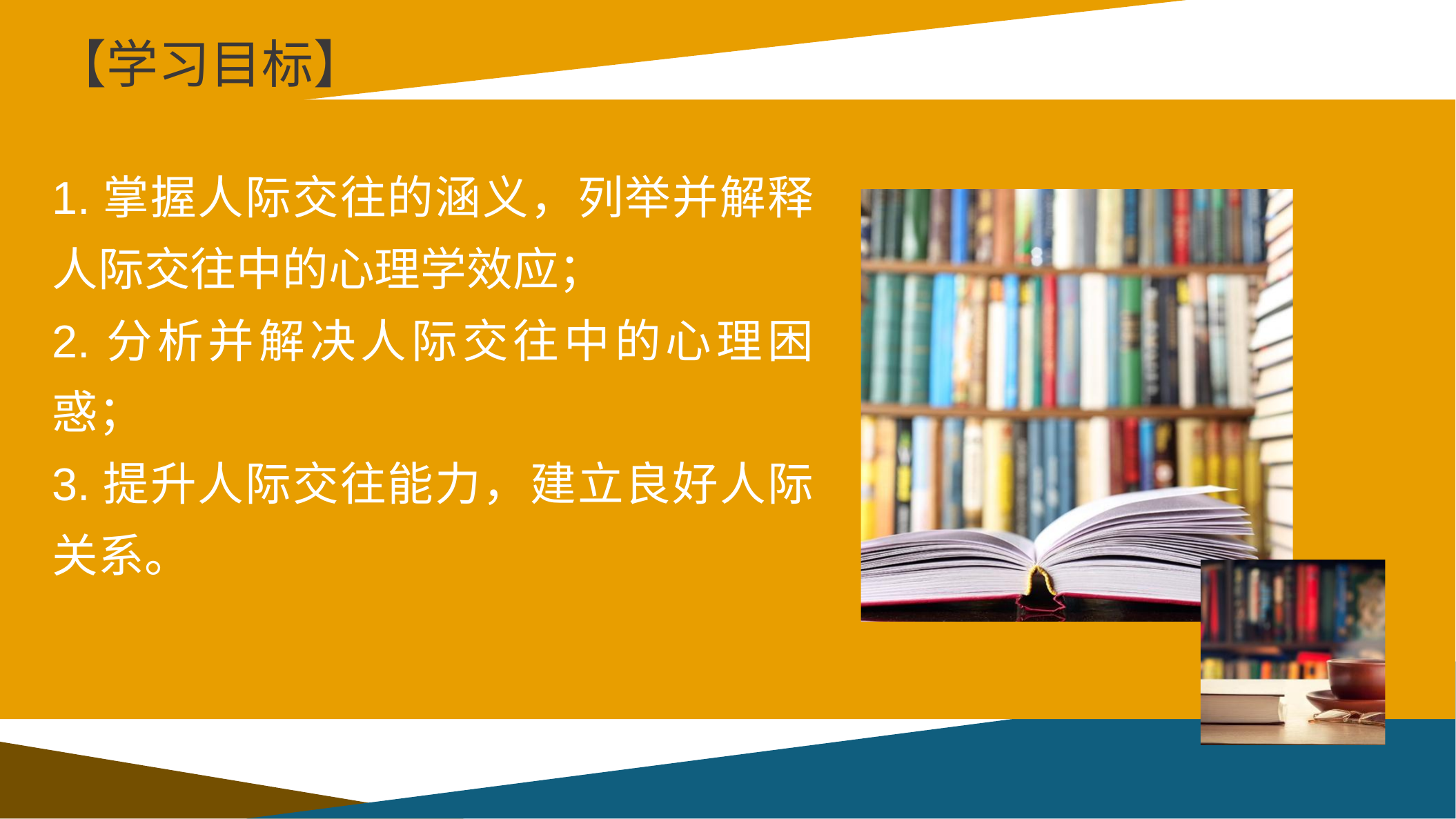

【学习目标】

1.掌握人际交往的涵义，列举并解释人际交往中的心理学效应；
2.分析并解决人际交往中的心理困惑；
3.提升人际交往能力，建立良好人际关系。